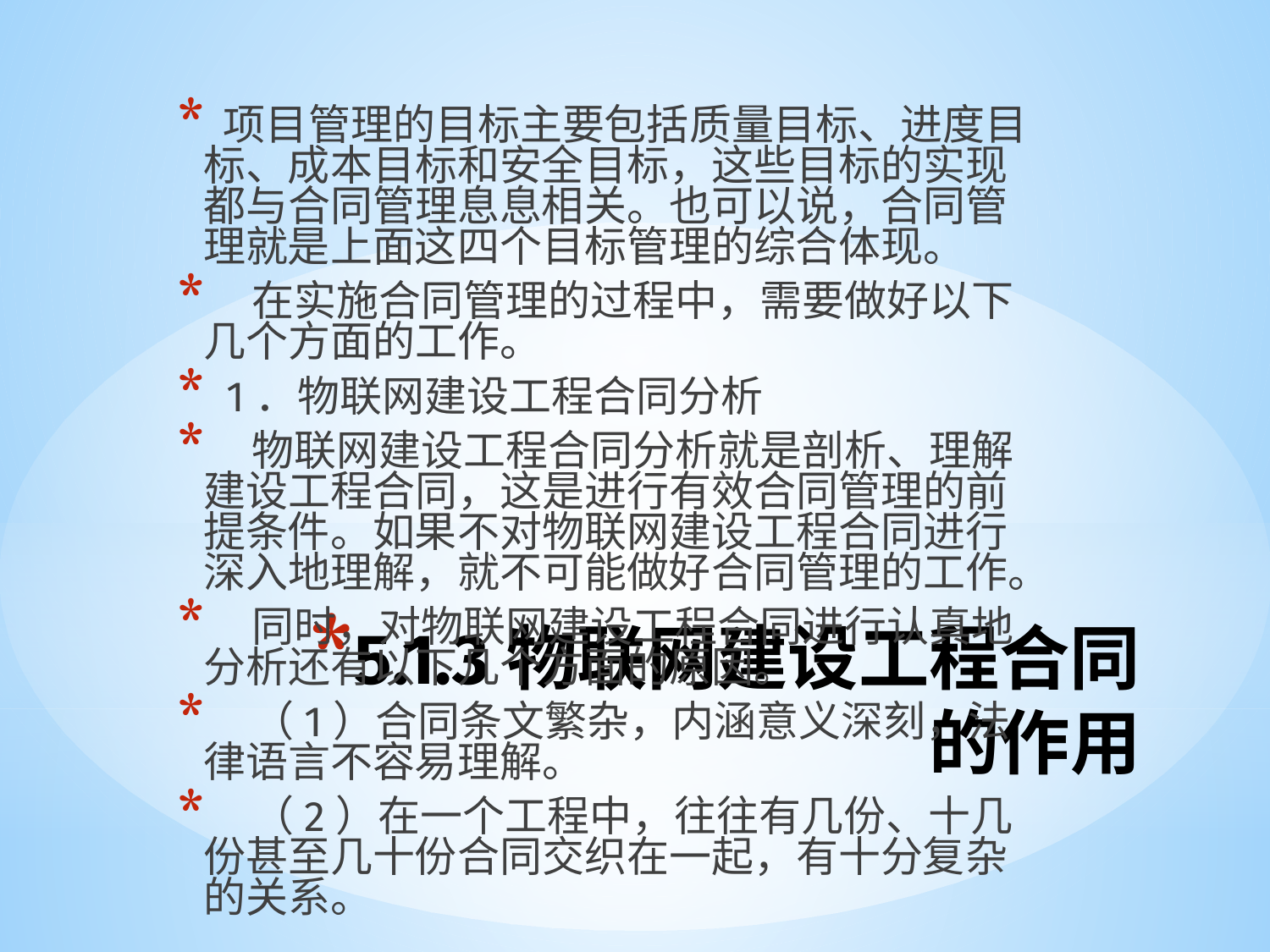

项目管理的目标主要包括质量目标、进度目标、成本目标和安全目标，这些目标的实现都与合同管理息息相关。也可以说，合同管理就是上面这四个目标管理的综合体现。
    在实施合同管理的过程中，需要做好以下几个方面的工作。
  1．物联网建设工程合同分析
    物联网建设工程合同分析就是剖析、理解建设工程合同，这是进行有效合同管理的前提条件。如果不对物联网建设工程合同进行深入地理解，就不可能做好合同管理的工作。
    同时，对物联网建设工程合同进行认真地分析还有以下几个方面的原因。
    （1）合同条文繁杂，内涵意义深刻，法律语言不容易理解。
    （2）在一个工程中，往往有几份、十几份甚至几十份合同交织在一起，有十分复杂的关系。

# 5.1.3物联网建设工程合同的作用